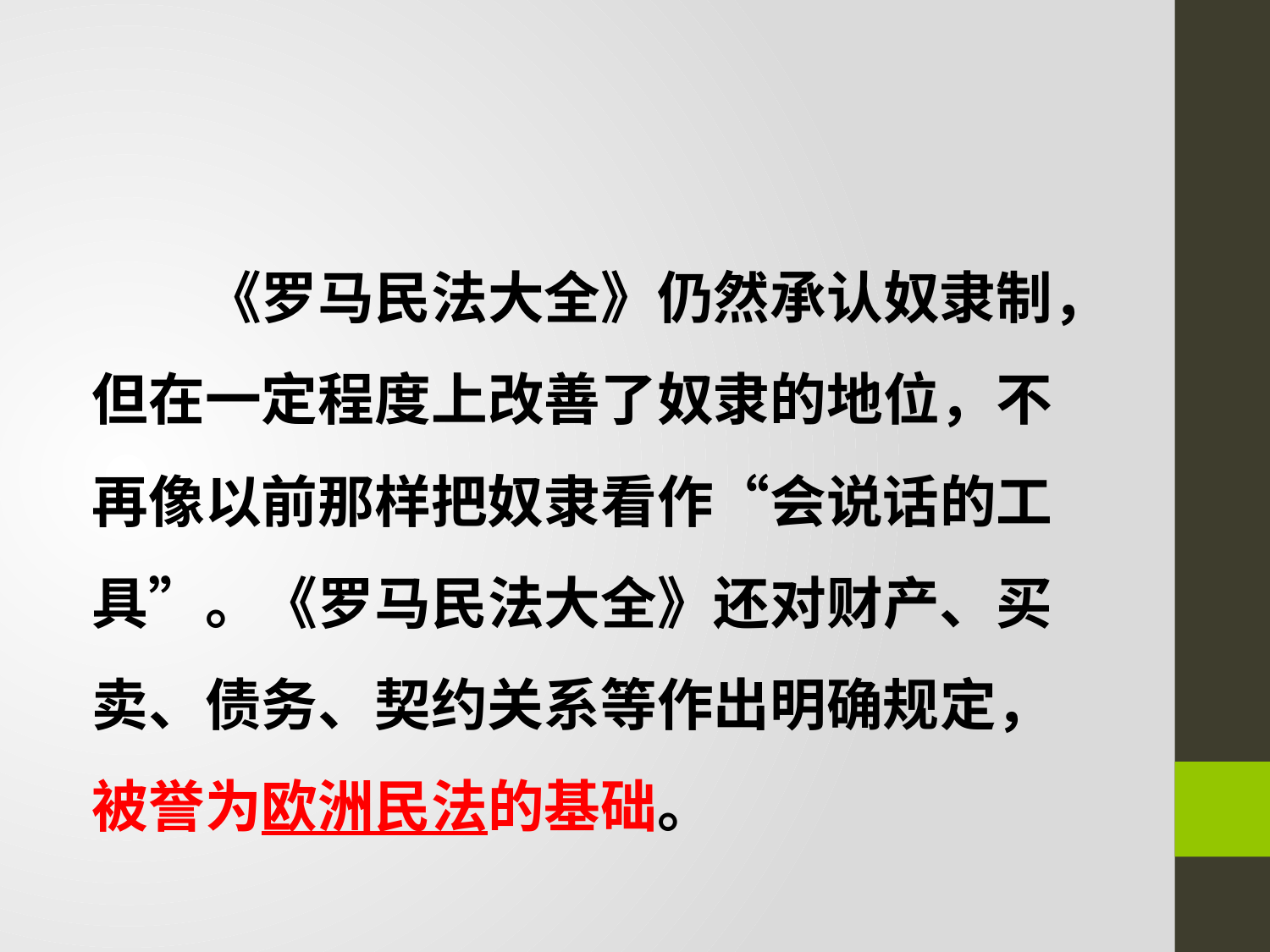

《罗马民法大全》仍然承认奴隶制，但在一定程度上改善了奴隶的地位，不再像以前那样把奴隶看作“会说话的工具”。《罗马民法大全》还对财产、买卖、债务、契约关系等作出明确规定，被誉为欧洲民法的基础。